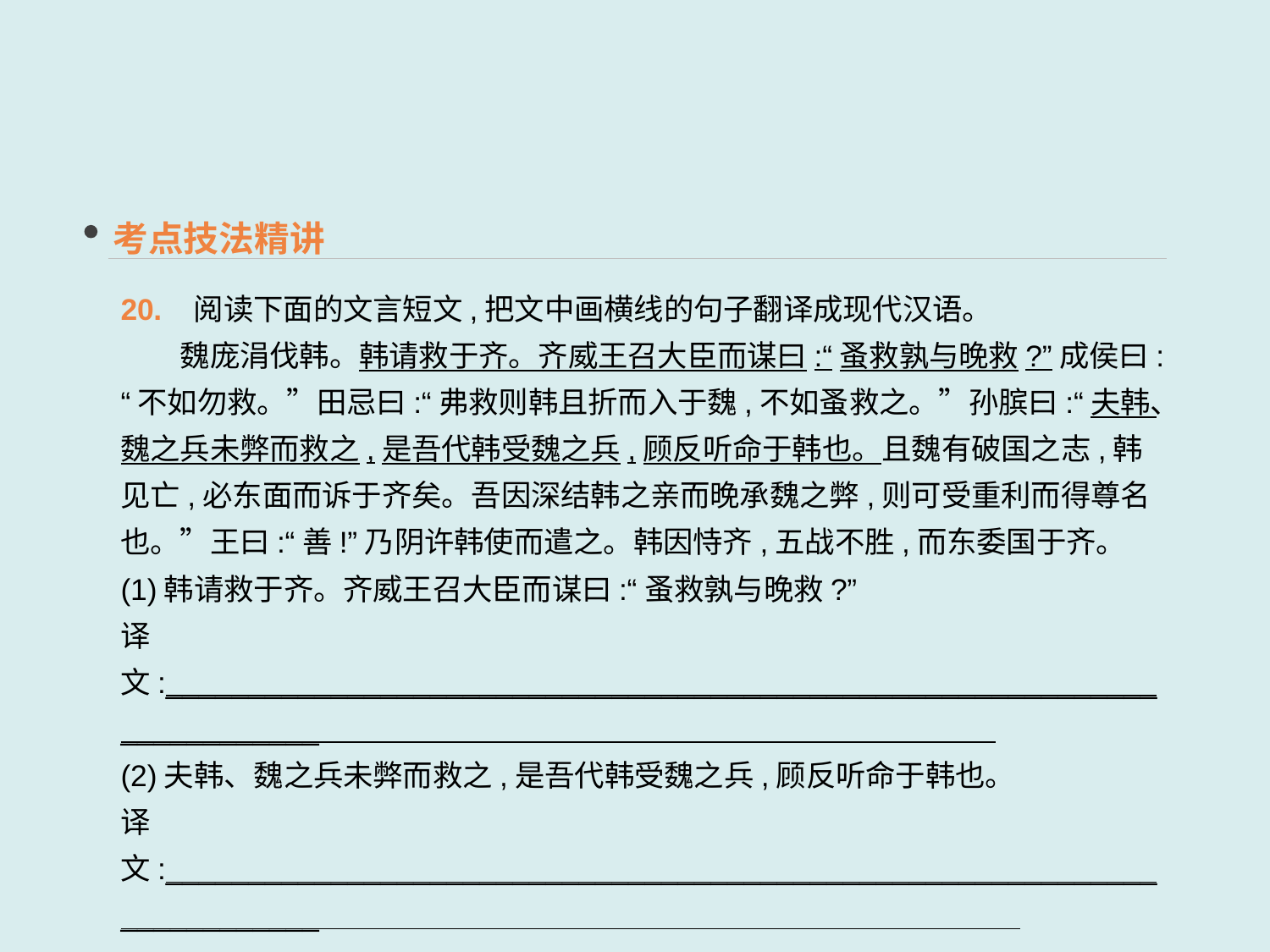

考点技法精讲

20.   阅读下面的文言短文,把文中画横线的句子翻译成现代汉语。
　　魏庞涓伐韩。韩请救于齐。齐威王召大臣而谋曰:“蚤救孰与晚救?”成侯曰:“不如勿救。”田忌曰:“弗救则韩且折而入于魏,不如蚤救之。”孙膑曰:“夫韩、魏之兵未弊而救之,是吾代韩受魏之兵,顾反听命于韩也。且魏有破国之志,韩见亡,必东面而诉于齐矣。吾因深结韩之亲而晚承魏之弊,则可受重利而得尊名也。”王曰:“善!”乃阴许韩使而遣之。韩因恃齐,五战不胜,而东委国于齐。
(1)韩请救于齐。齐威王召大臣而谋曰:“蚤救孰与晚救?”
译文:________________________________________________________________________
(2)夫韩、魏之兵未弊而救之,是吾代韩受魏之兵,顾反听命于韩也。
译文:________________________________________________________________________